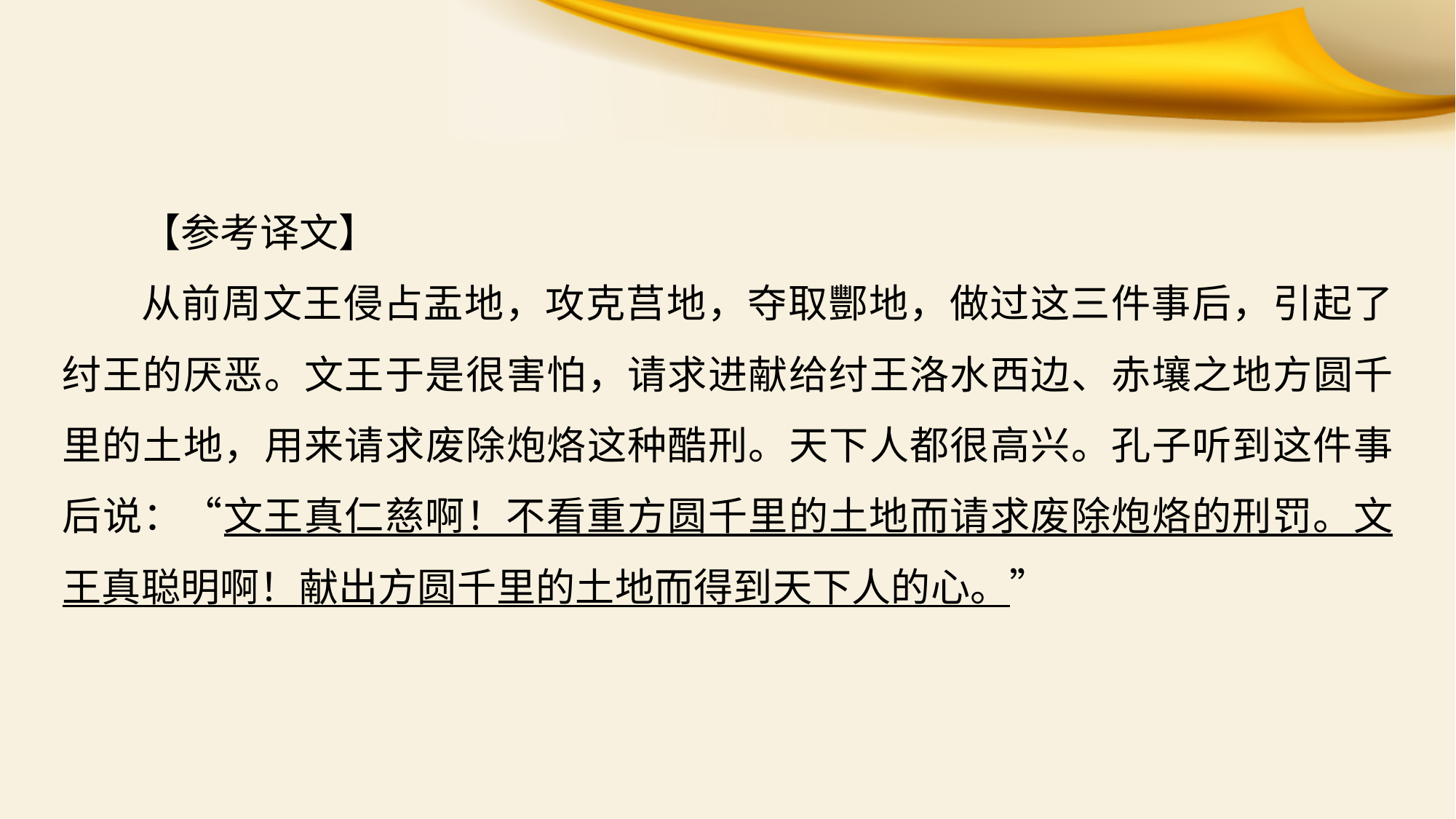

【参考译文】
从前周文王侵占盂地，攻克莒地，夺取酆地，做过这三件事后，引起了纣王的厌恶。文王于是很害怕，请求进献给纣王洛水西边、赤壤之地方圆千里的土地，用来请求废除炮烙这种酷刑。天下人都很高兴。孔子听到这件事后说：“文王真仁慈啊！不看重方圆千里的土地而请求废除炮烙的刑罚。文王真聪明啊！献出方圆千里的土地而得到天下人的心。”